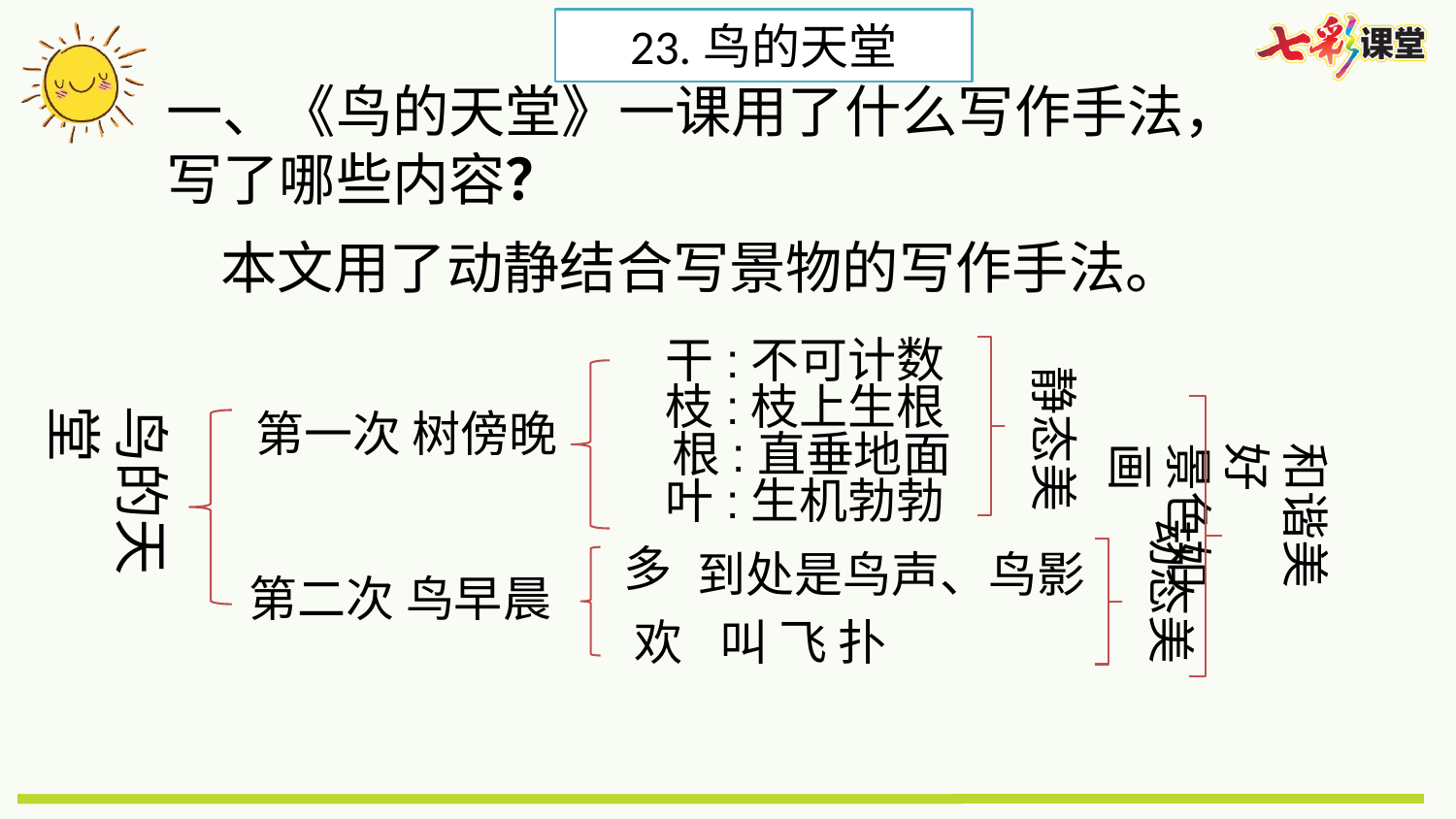

23.鸟的天堂
一、《鸟的天堂》一课用了什么写作手法，写了哪些内容？
本文用了动静结合写景物的写作手法。
干:不可计数

静态美

枝:枝上生根
鸟的天堂
第一次 树傍晚

根:直垂地面
和谐美好
景色如画
叶:生机勃勃
动态美
多
到处是鸟声、鸟影

第二次 鸟早晨
欢
叫 飞 扑